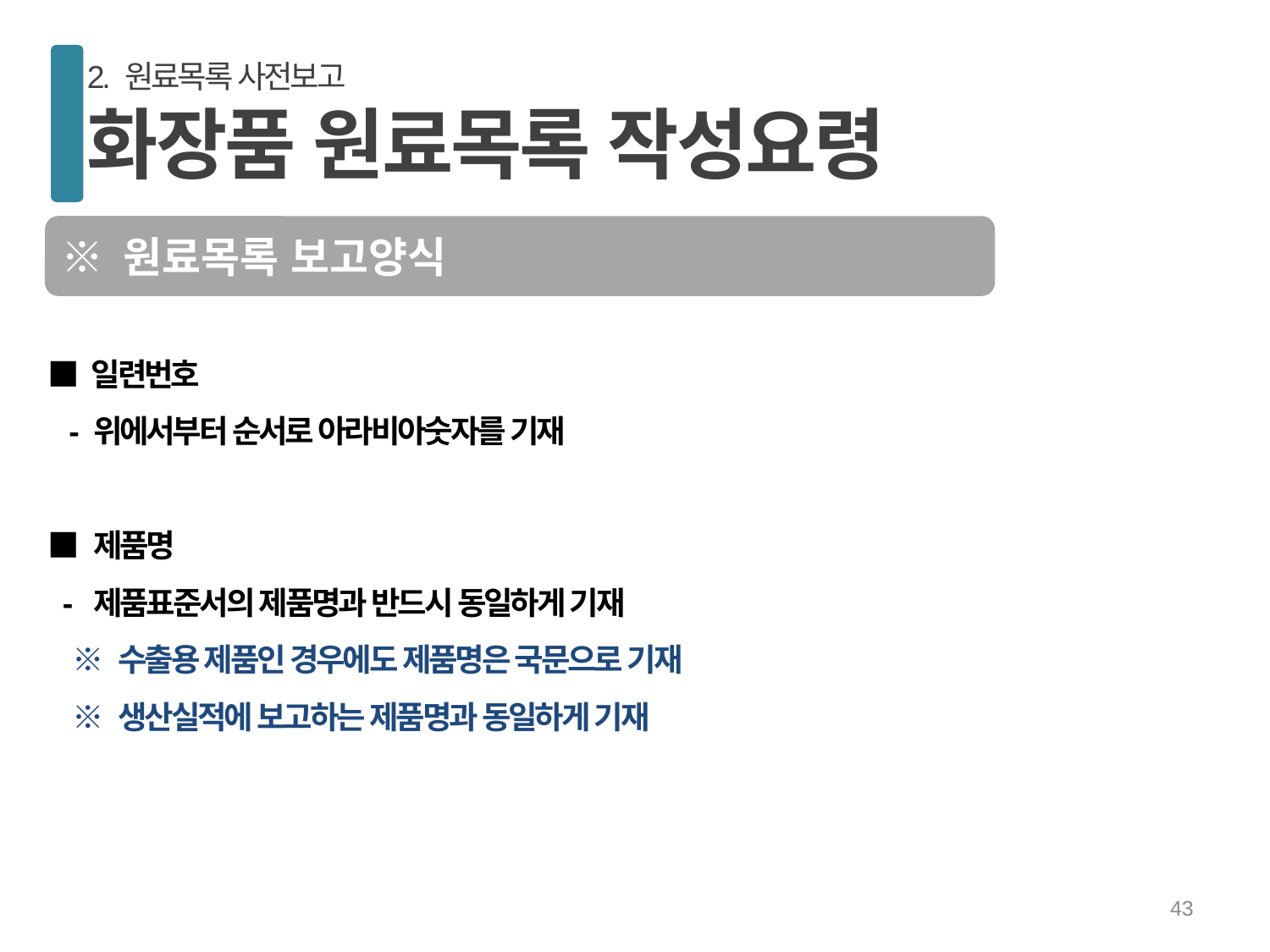

2. 원료목록 사전보고
화장품 원료목록 작성요령
※ 원료목록 보고양식
■ 일련번호
   - 위에서부터 순서로 아라비아숫자를 기재

■ 제품명
  -  제품표준서의 제품명과 반드시 동일하게 기재
    ※ 수출용 제품인 경우에도 제품명은 국문으로 기재
    ※ 생산실적에 보고하는 제품명과 동일하게 기재

43